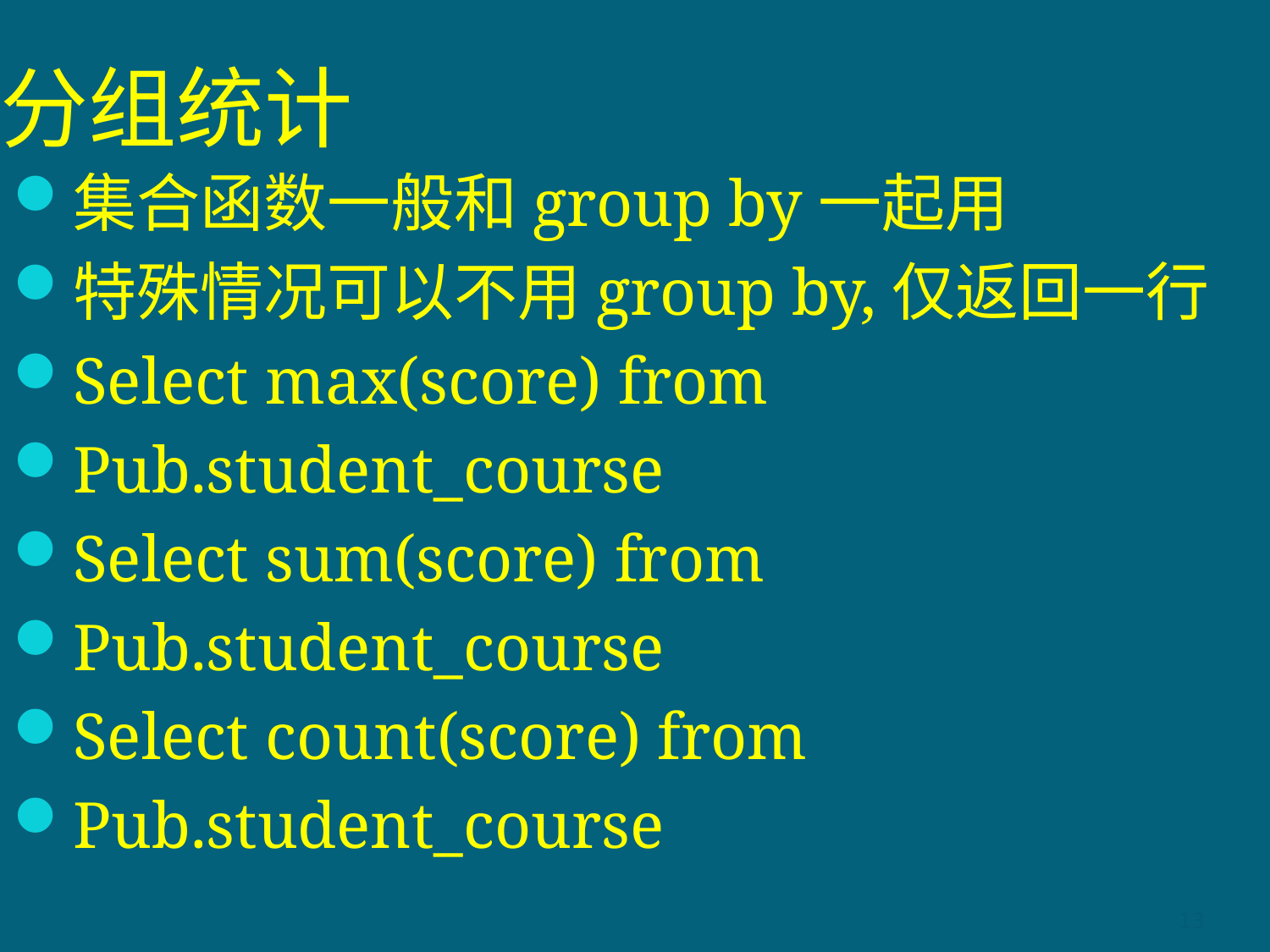

# 分组统计
集合函数一般和group by一起用
特殊情况可以不用group by,仅返回一行
Select max(score) from
Pub.student_course
Select sum(score) from
Pub.student_course
Select count(score) from
Pub.student_course

13